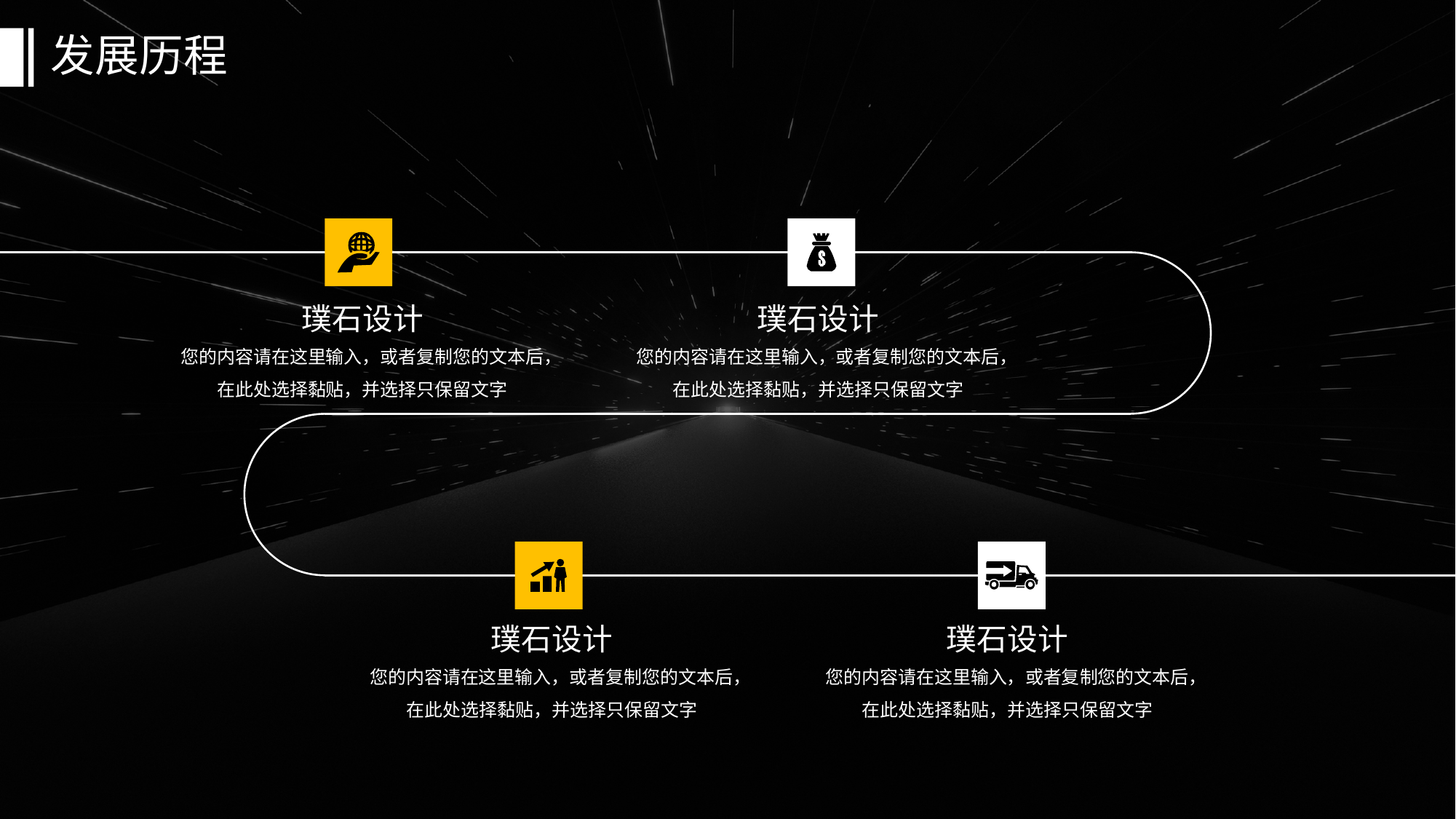

# 发展历程

璞石设计
您的内容请在这里输入，或者复制您的文本后，在此处选择黏贴，并选择只保留文字
璞石设计
您的内容请在这里输入，或者复制您的文本后，在此处选择黏贴，并选择只保留文字
璞石设计
您的内容请在这里输入，或者复制您的文本后，在此处选择黏贴，并选择只保留文字
璞石设计
您的内容请在这里输入，或者复制您的文本后，在此处选择黏贴，并选择只保留文字